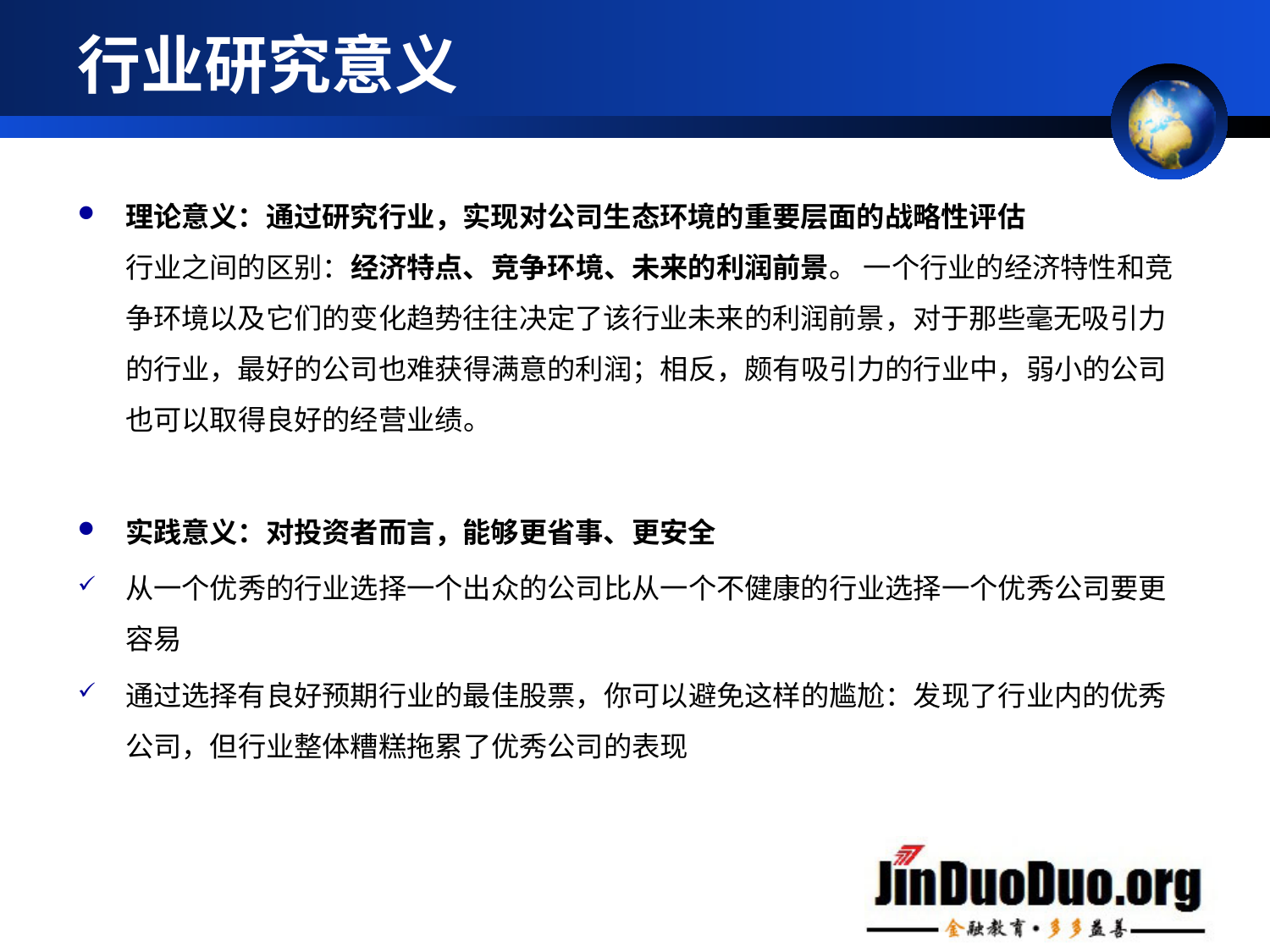

# 行业研究意义
理论意义：通过研究行业，实现对公司生态环境的重要层面的战略性评估
行业之间的区别：经济特点、竞争环境、未来的利润前景。 一个行业的经济特性和竞争环境以及它们的变化趋势往往决定了该行业未来的利润前景，对于那些毫无吸引力的行业，最好的公司也难获得满意的利润；相反，颇有吸引力的行业中，弱小的公司也可以取得良好的经营业绩。

实践意义：对投资者而言，能够更省事、更安全
从一个优秀的行业选择一个出众的公司比从一个不健康的行业选择一个优秀公司要更容易
通过选择有良好预期行业的最佳股票，你可以避免这样的尴尬：发现了行业内的优秀公司，但行业整体糟糕拖累了优秀公司的表现